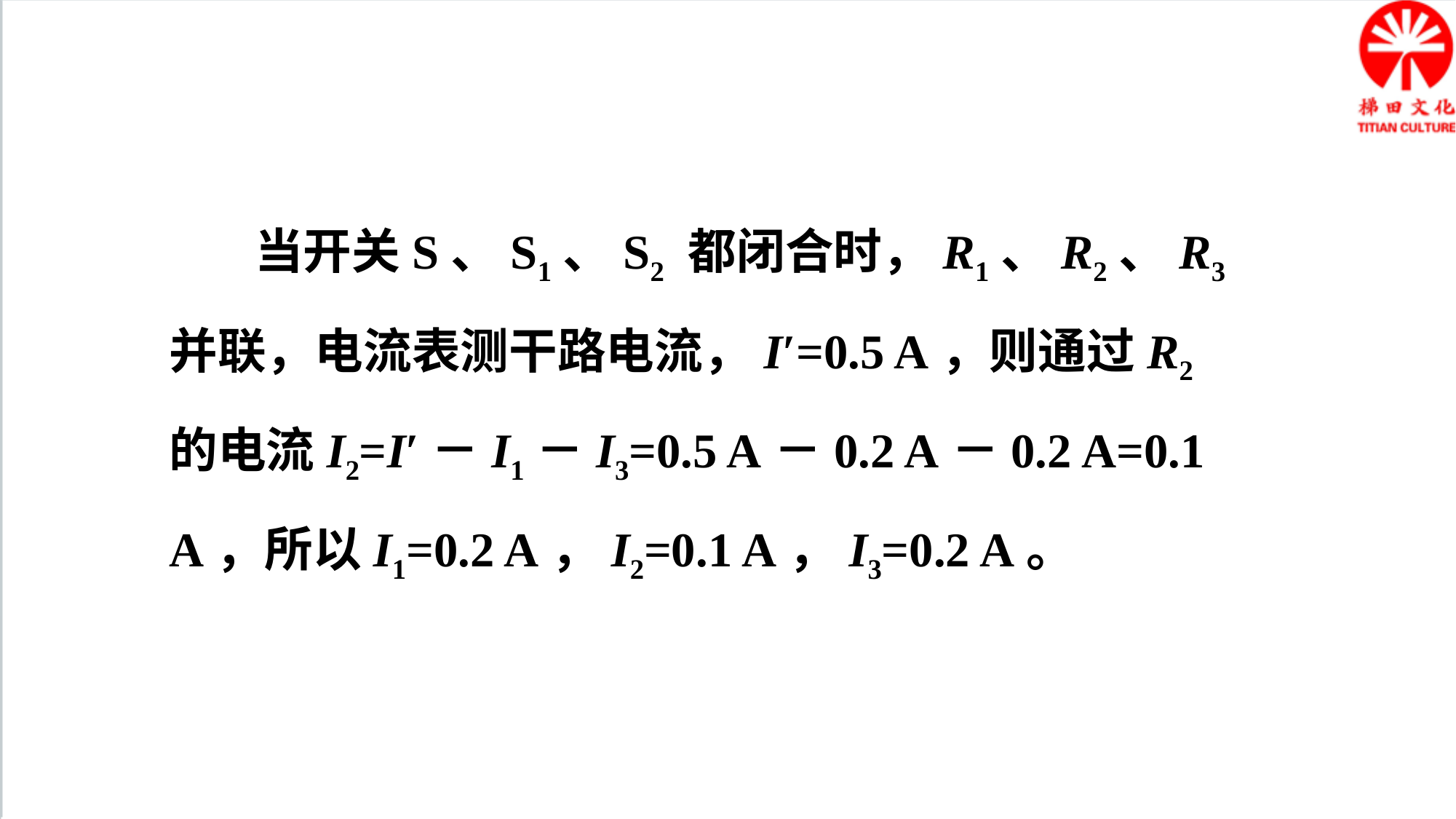

当开关S、S1、S2 都闭合时，R1、R2、R3 并联，电流表测干路电流，I′=0.5 A，则通过R2 的电流I2=I′－I1－I3=0.5 A－0.2 A－0.2 A=0.1 A，所以I1=0.2 A，I2=0.1 A，I3=0.2 A。